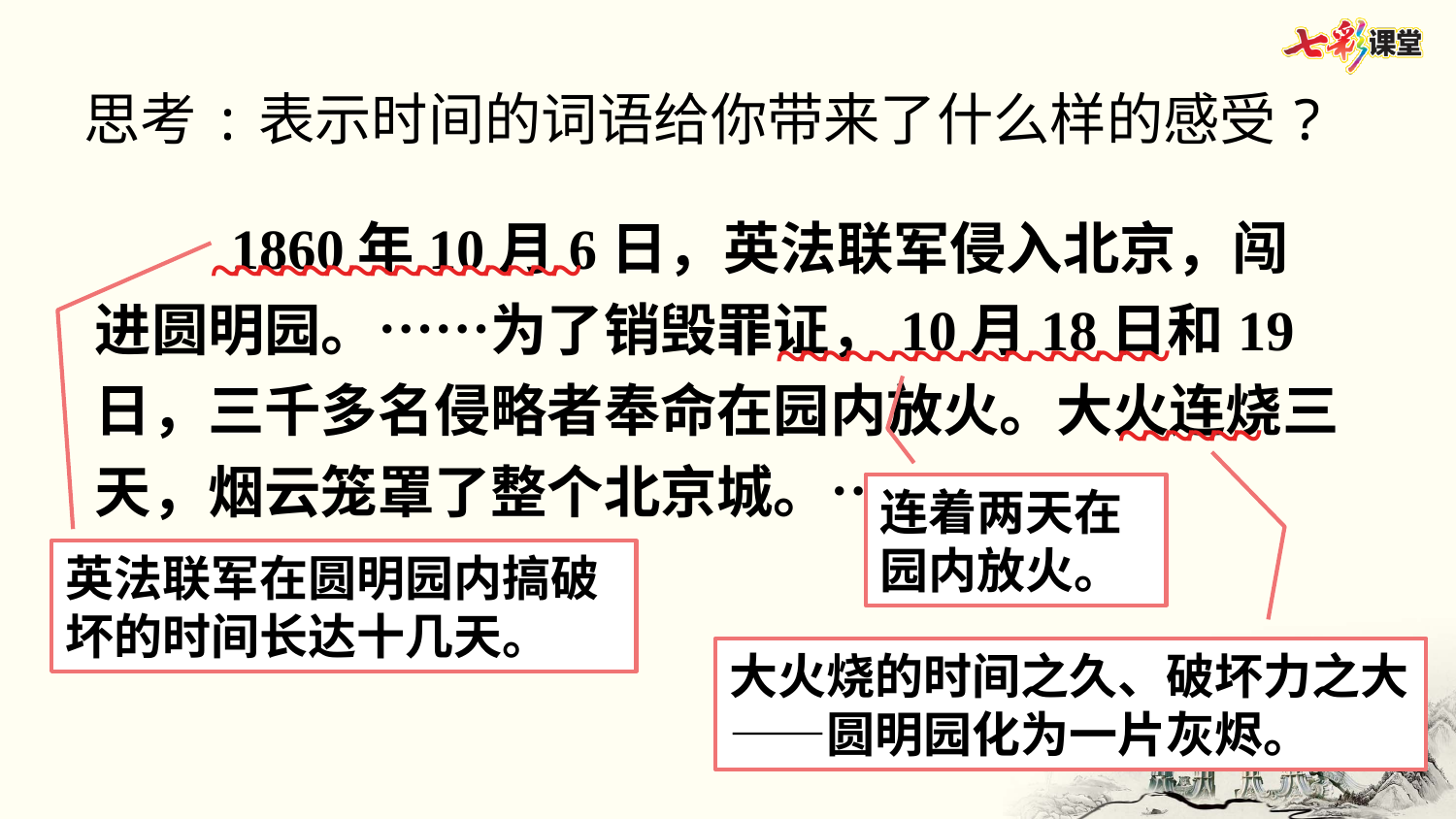

思考:表示时间的词语给你带来了什么样的感受?
    1860年10月6日，英法联军侵入北京，闯进圆明园。……为了销毁罪证，10月18日和19日，三千多名侵略者奉命在园内放火。大火连烧三天，烟云笼罩了整个北京城。……
~~~~~~~~~~~~~~~~
~~~~~~~~~~~~~~~~~
~~~~~~
连着两天在园内放火。
英法联军在圆明园内搞破坏的时间长达十几天。
大火烧的时间之久、破坏力之大——圆明园化为一片灰烬。